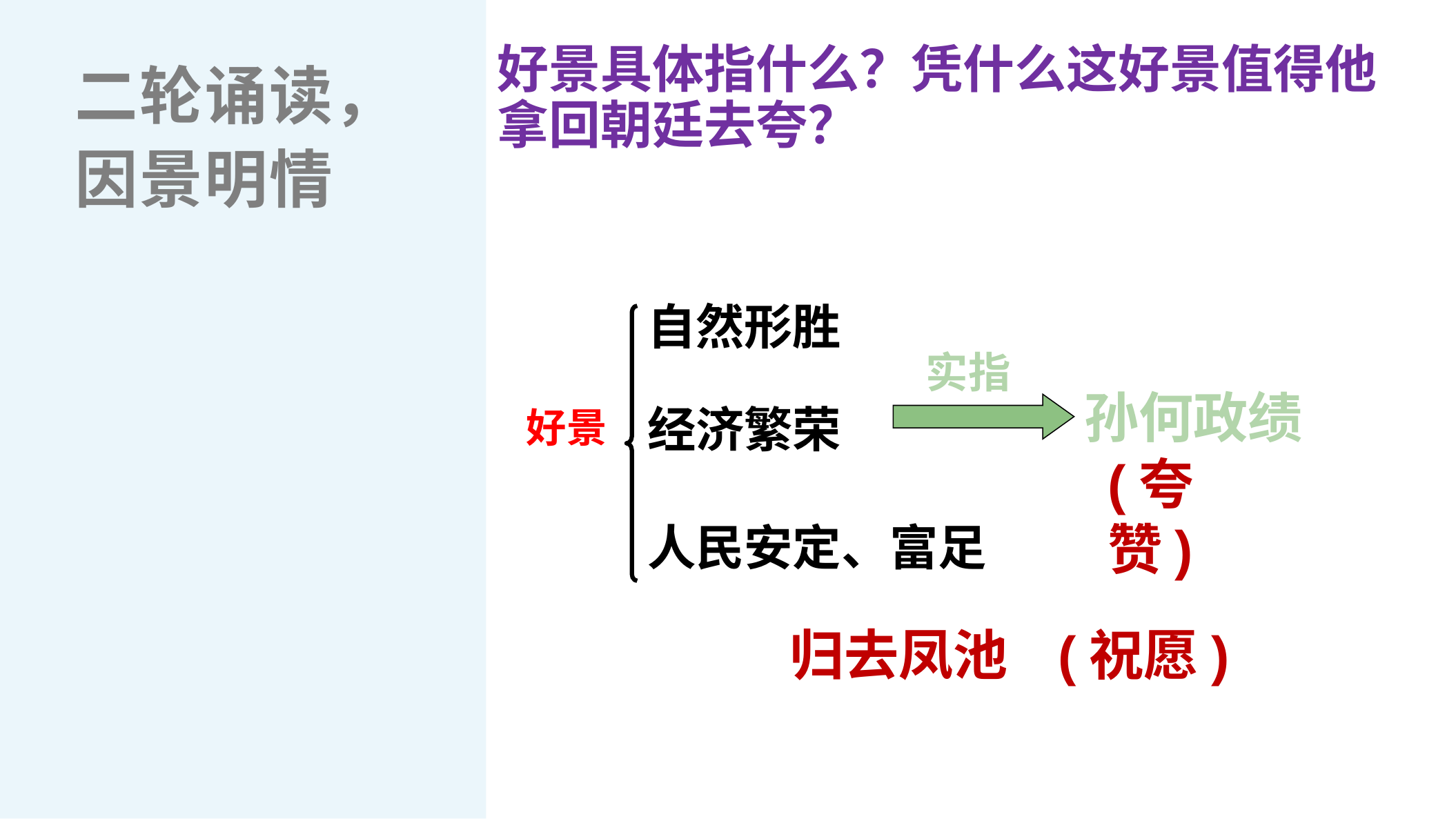

# 好景具体指什么？凭什么这好景值得他拿回朝廷去夸？
二轮诵读，因景明情
自然形胜

实指
孙何政绩
经济繁荣

好景
(夸赞)
人民安定、富足
归去凤池   (祝愿)